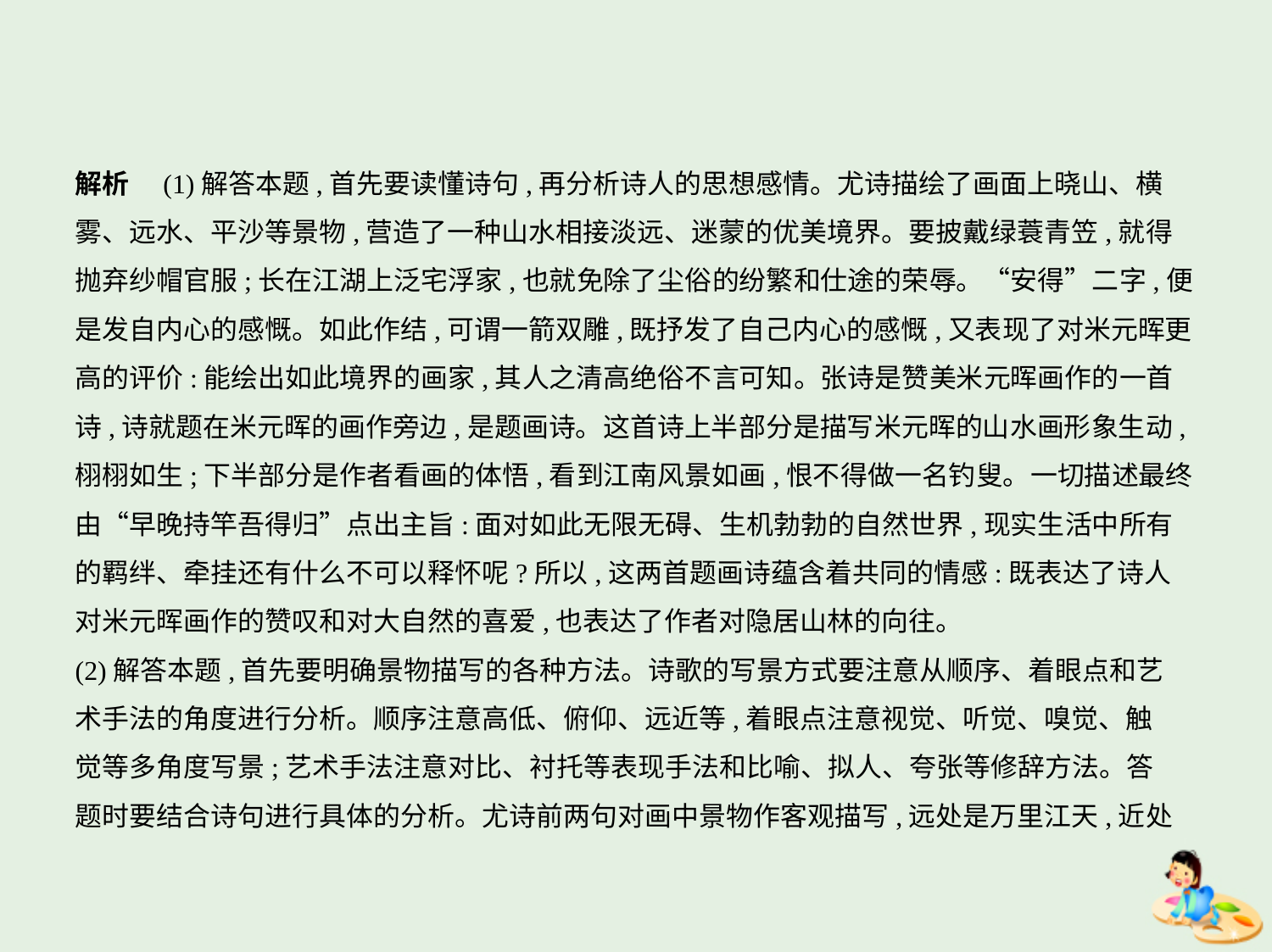

解析　(1)解答本题,首先要读懂诗句,再分析诗人的思想感情。尤诗描绘了画面上晓山、横
雾、远水、平沙等景物,营造了一种山水相接淡远、迷蒙的优美境界。要披戴绿蓑青笠,就得
抛弃纱帽官服;长在江湖上泛宅浮家,也就免除了尘俗的纷繁和仕途的荣辱。“安得”二字,便
是发自内心的感慨。如此作结,可谓一箭双雕,既抒发了自己内心的感慨,又表现了对米元晖更
高的评价:能绘出如此境界的画家,其人之清高绝俗不言可知。张诗是赞美米元晖画作的一首
诗,诗就题在米元晖的画作旁边,是题画诗。这首诗上半部分是描写米元晖的山水画形象生动,
栩栩如生;下半部分是作者看画的体悟,看到江南风景如画,恨不得做一名钓叟。一切描述最终
由“早晚持竿吾得归”点出主旨:面对如此无限无碍、生机勃勃的自然世界,现实生活中所有
的羁绊、牵挂还有什么不可以释怀呢?所以,这两首题画诗蕴含着共同的情感:既表达了诗人
对米元晖画作的赞叹和对大自然的喜爱,也表达了作者对隐居山林的向往。
(2)解答本题,首先要明确景物描写的各种方法。诗歌的写景方式要注意从顺序、着眼点和艺
术手法的角度进行分析。顺序注意高低、俯仰、远近等,着眼点注意视觉、听觉、嗅觉、触
觉等多角度写景;艺术手法注意对比、衬托等表现手法和比喻、拟人、夸张等修辞方法。答
题时要结合诗句进行具体的分析。尤诗前两句对画中景物作客观描写,远处是万里江天,近处